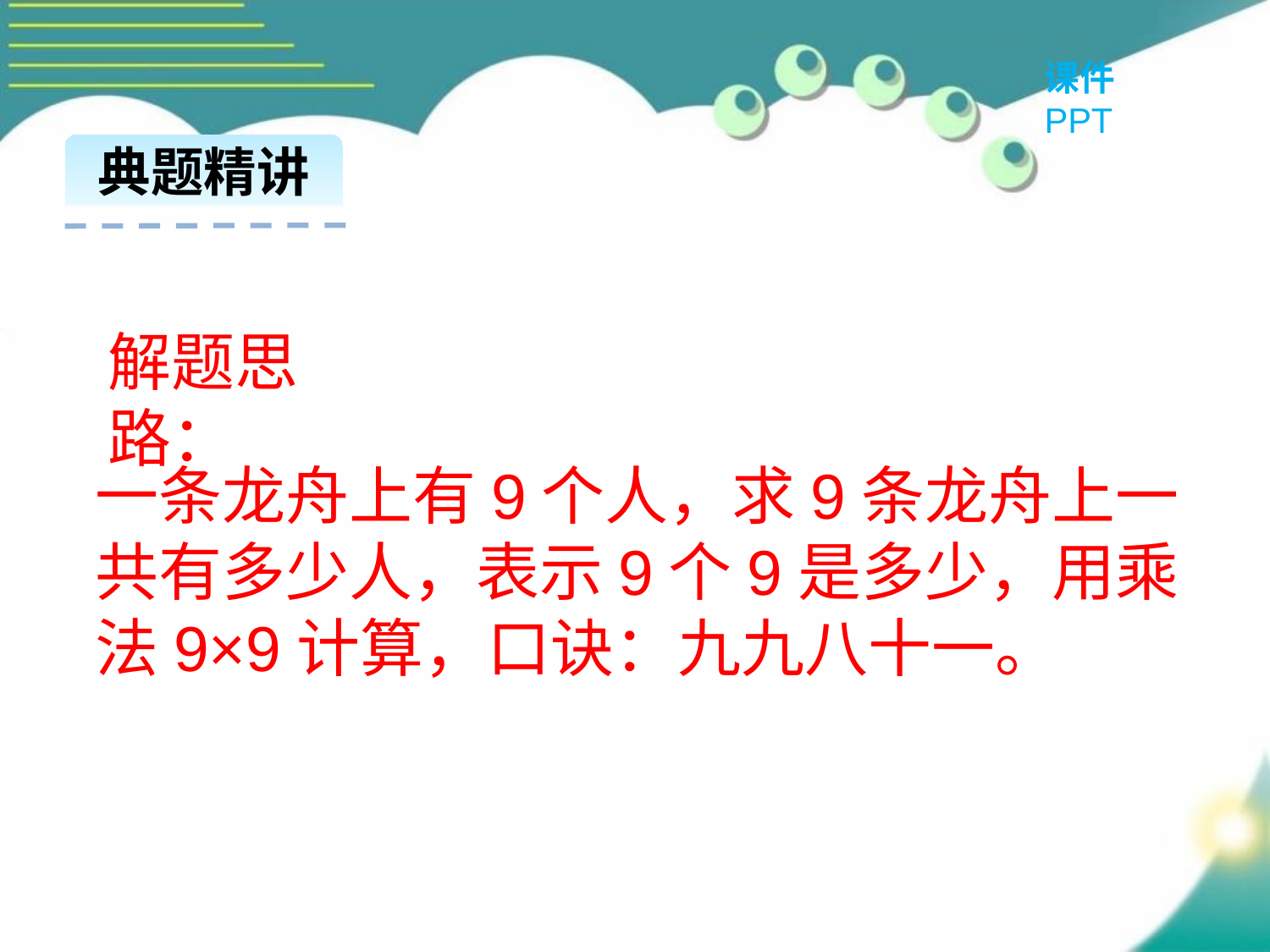

课件PPT
典题精讲

解题思路：
一条龙舟上有9个人，求9条龙舟上一共有多少人，表示9个9是多少，用乘法9×9计算，口诀：九九八十一。